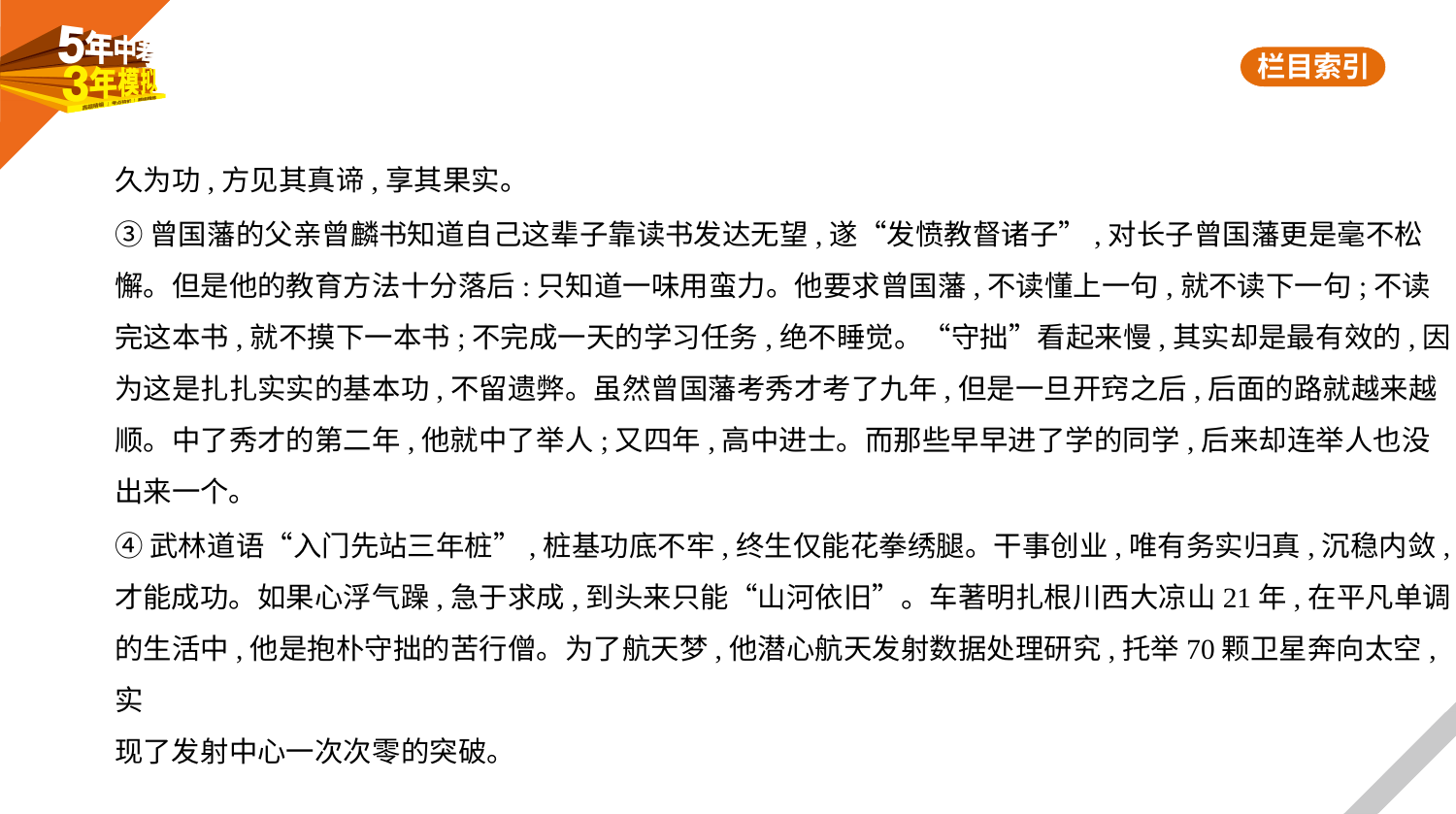

久为功,方见其真谛,享其果实。
③曾国藩的父亲曾麟书知道自己这辈子靠读书发达无望,遂“发愤教督诸子”,对长子曾国藩更是毫不松
懈。但是他的教育方法十分落后:只知道一味用蛮力。他要求曾国藩,不读懂上一句,就不读下一句;不读
完这本书,就不摸下一本书;不完成一天的学习任务,绝不睡觉。“守拙”看起来慢,其实却是最有效的,因
为这是扎扎实实的基本功,不留遗弊。虽然曾国藩考秀才考了九年,但是一旦开窍之后,后面的路就越来越
顺。中了秀才的第二年,他就中了举人;又四年,高中进士。而那些早早进了学的同学,后来却连举人也没
出来一个。
④武林道语“入门先站三年桩”,桩基功底不牢,终生仅能花拳绣腿。干事创业,唯有务实归真,沉稳内敛,
才能成功。如果心浮气躁,急于求成,到头来只能“山河依旧”。车著明扎根川西大凉山21年,在平凡单调
的生活中,他是抱朴守拙的苦行僧。为了航天梦,他潜心航天发射数据处理研究,托举70颗卫星奔向太空,实
现了发射中心一次次零的突破。